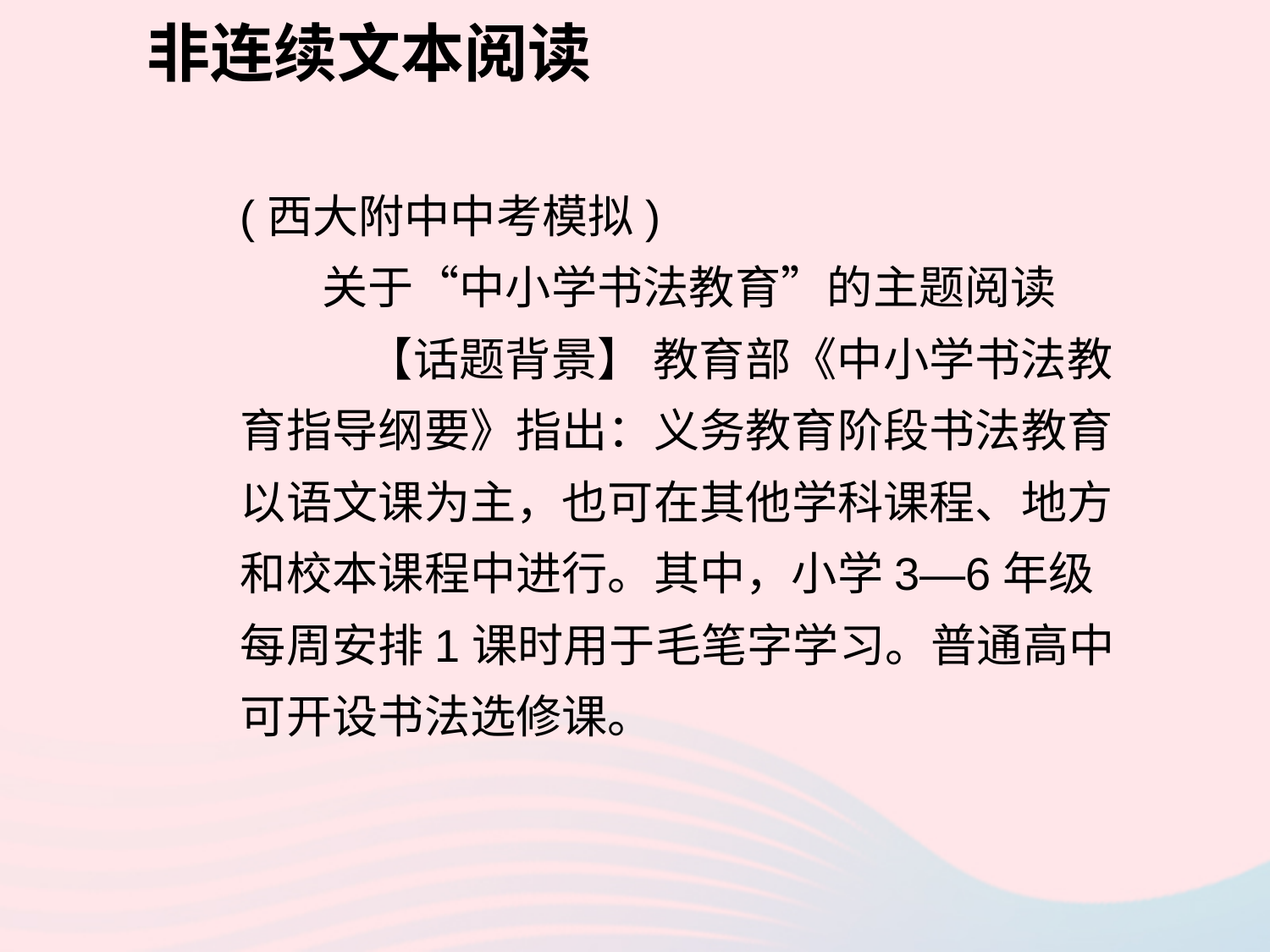

非连续文本阅读
(西大附中中考模拟)
关于“中小学书法教育”的主题阅读
	【话题背景】 教育部《中小学书法教育指导纲要》指出：义务教育阶段书法教育以语文课为主，也可在其他学科课程、地方和校本课程中进行。其中，小学3—6年级每周安排1课时用于毛笔字学习。普通高中可开设书法选修课。